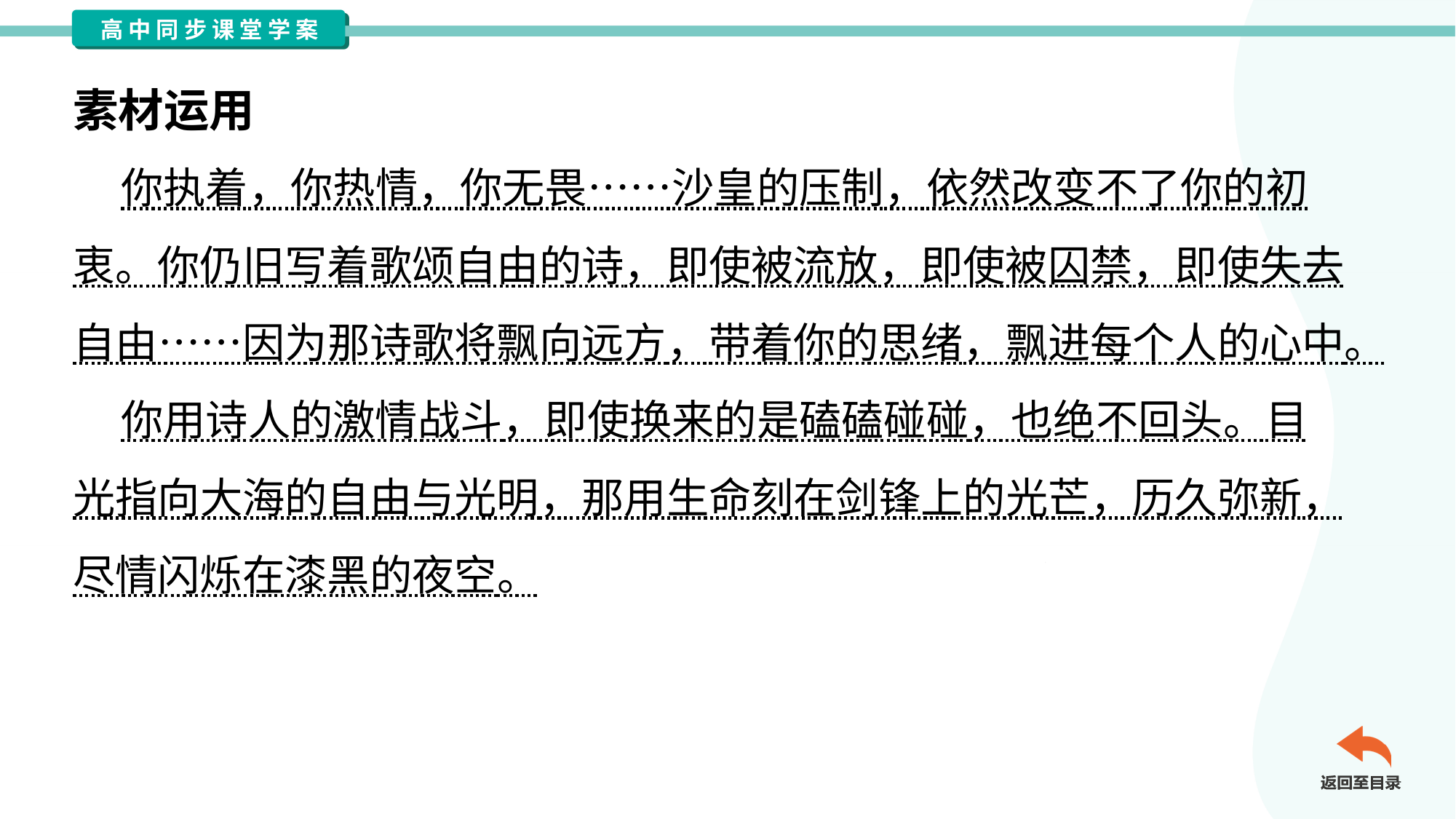

素材运用
    你执着，你热情，你无畏……沙皇的压制，依然改变不了你的初
衷。你仍旧写着歌颂自由的诗，即使被流放，即使被囚禁，即使失去
自由……因为那诗歌将飘向远方，带着你的思绪，飘进每个人的心中。
    你用诗人的激情战斗，即使换来的是磕磕碰碰，也绝不回头。目
光指向大海的自由与光明，那用生命刻在剑锋上的光芒，历久弥新，
尽情闪烁在漆黑的夜空。